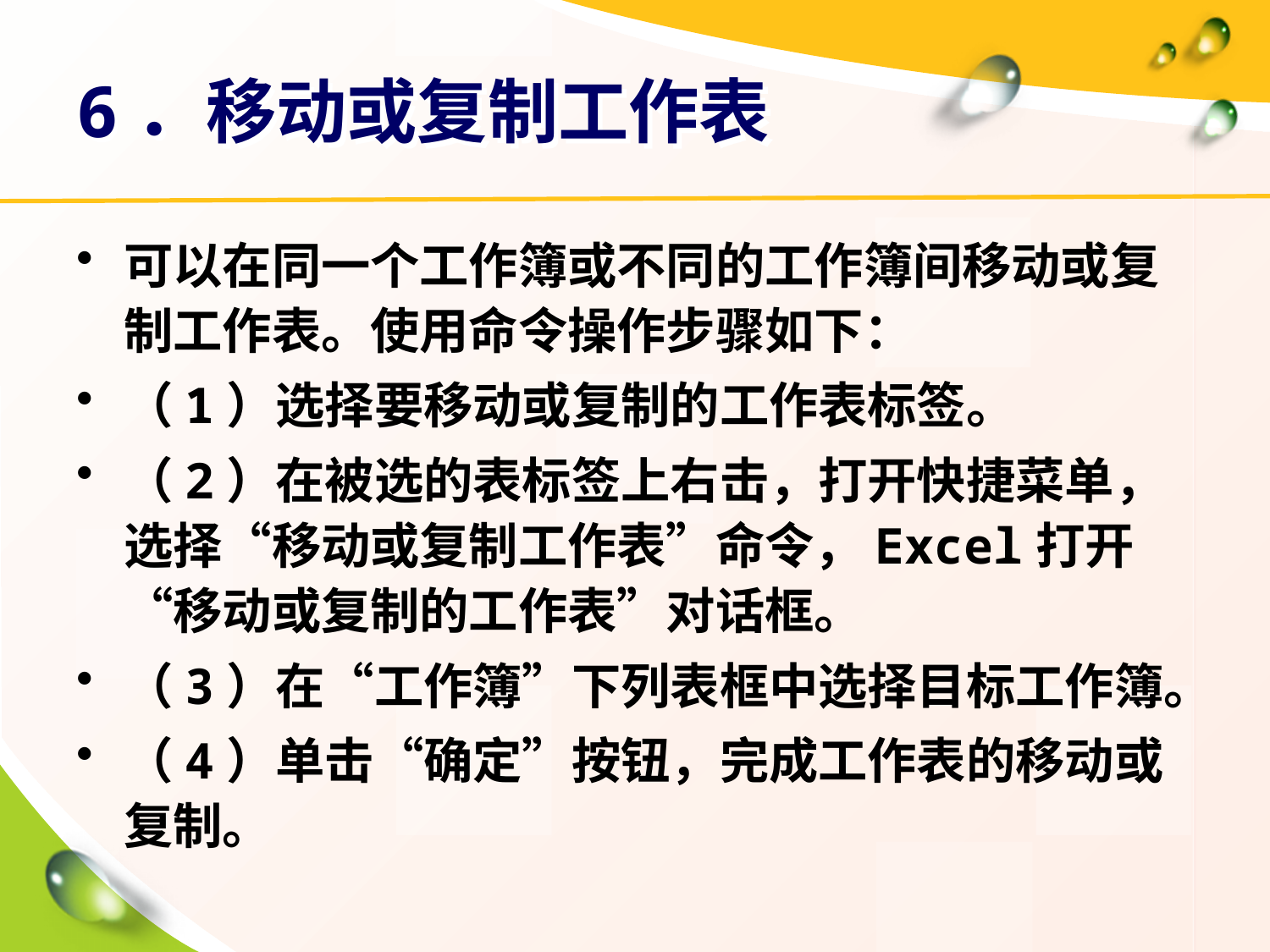

# 6．移动或复制工作表
可以在同一个工作簿或不同的工作簿间移动或复制工作表。使用命令操作步骤如下：
（1）选择要移动或复制的工作表标签。
（2）在被选的表标签上右击，打开快捷菜单，选择“移动或复制工作表”命令，Excel打开“移动或复制的工作表”对话框。
（3）在“工作簿”下列表框中选择目标工作簿。
（4）单击“确定”按钮，完成工作表的移动或复制。